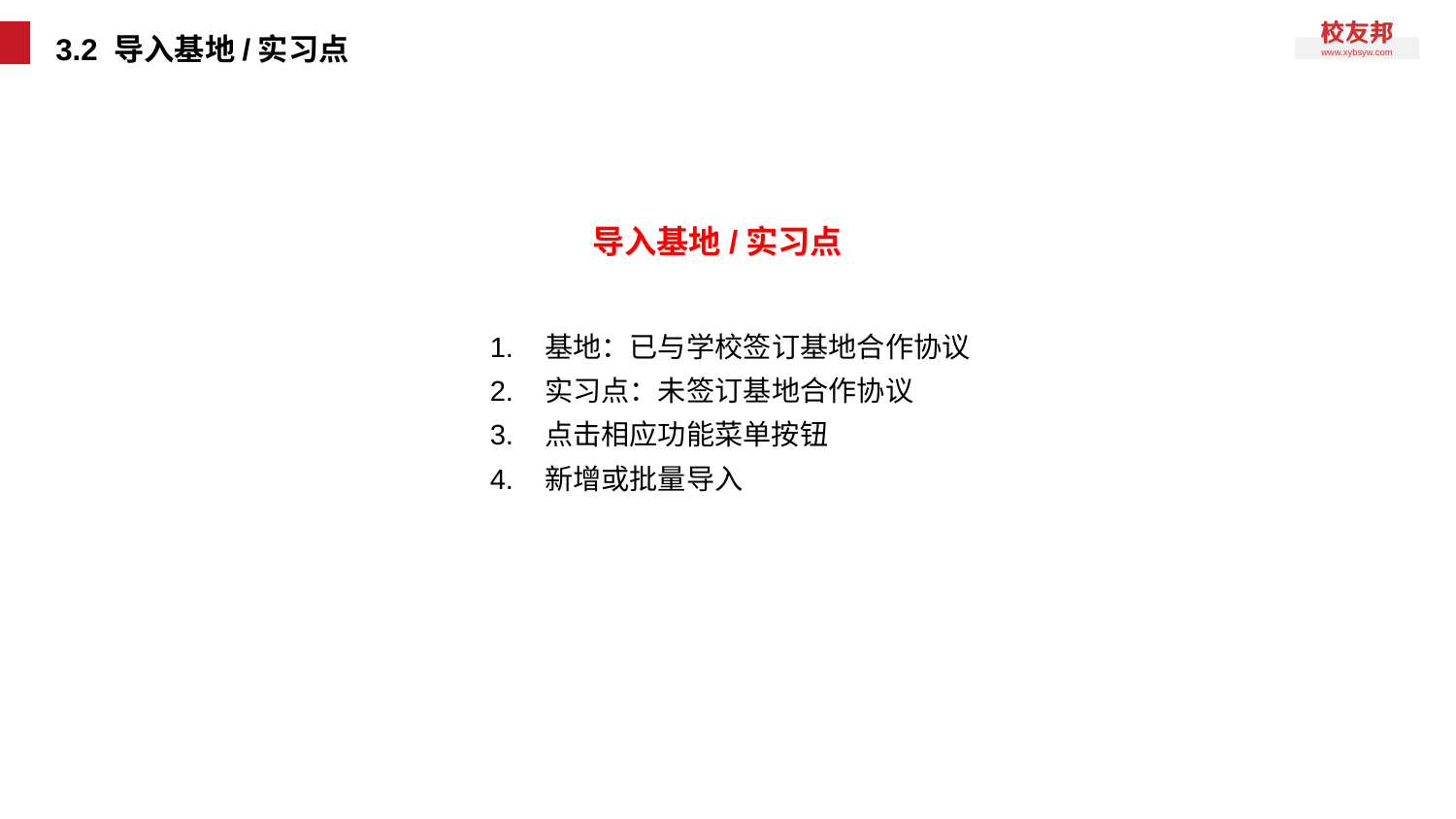

# 3.2 导入基地/实习点
             导入基地/实习点

基地：已与学校签订基地合作协议
实习点：未签订基地合作协议
点击相应功能菜单按钮
新增或批量导入